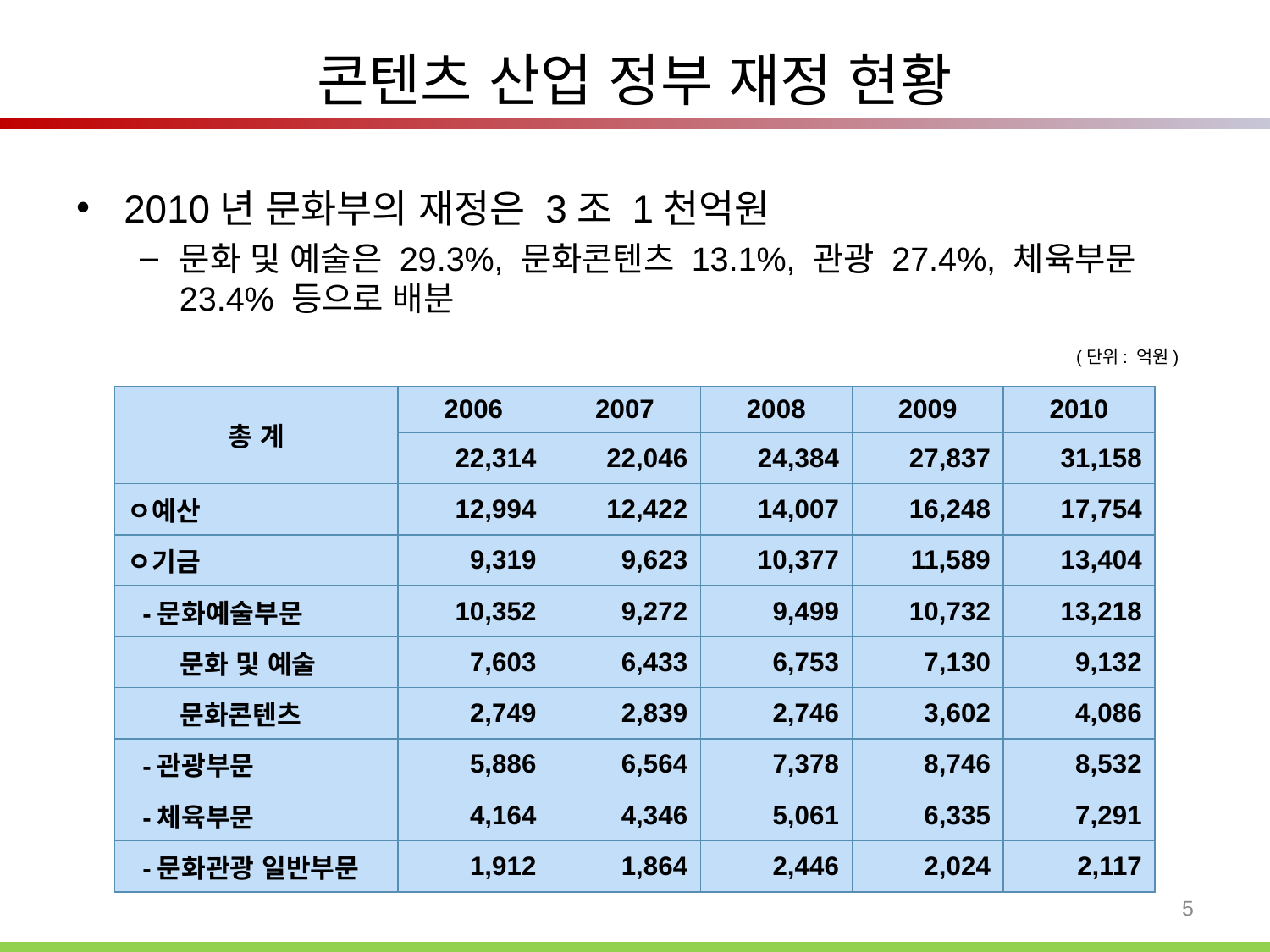

# 콘텐츠 산업 정부 재정 현황

2010년 문화부의 재정은 3조 1천억원
문화 및 예술은 29.3%, 문화콘텐츠 13.1%, 관광 27.4%, 체육부문 23.4% 등으로 배분

								             (단위: 억원)

| 총 계 | 2006 | 2007 | 2008 | 2009 | 2010 |
| --- | --- | --- | --- | --- | --- |
|  | 22,314 | 22,046 | 24,384 | 27,837 | 31,158 |
| ㅇ예산 | 12,994 | 12,422 | 14,007 | 16,248 | 17,754 |
| ㅇ기금 | 9,319 | 9,623 | 10,377 | 11,589 | 13,404 |
| -문화예술부문 | 10,352 | 9,272 | 9,499 | 10,732 | 13,218 |
| 문화 및 예술 | 7,603 | 6,433 | 6,753 | 7,130 | 9,132 |
| 문화콘텐츠 | 2,749 | 2,839 | 2,746 | 3,602 | 4,086 |
| -관광부문 | 5,886 | 6,564 | 7,378 | 8,746 | 8,532 |
| -체육부문 | 4,164 | 4,346 | 5,061 | 6,335 | 7,291 |
| -문화관광 일반부문 | 1,912 | 1,864 | 2,446 | 2,024 | 2,117 |
5